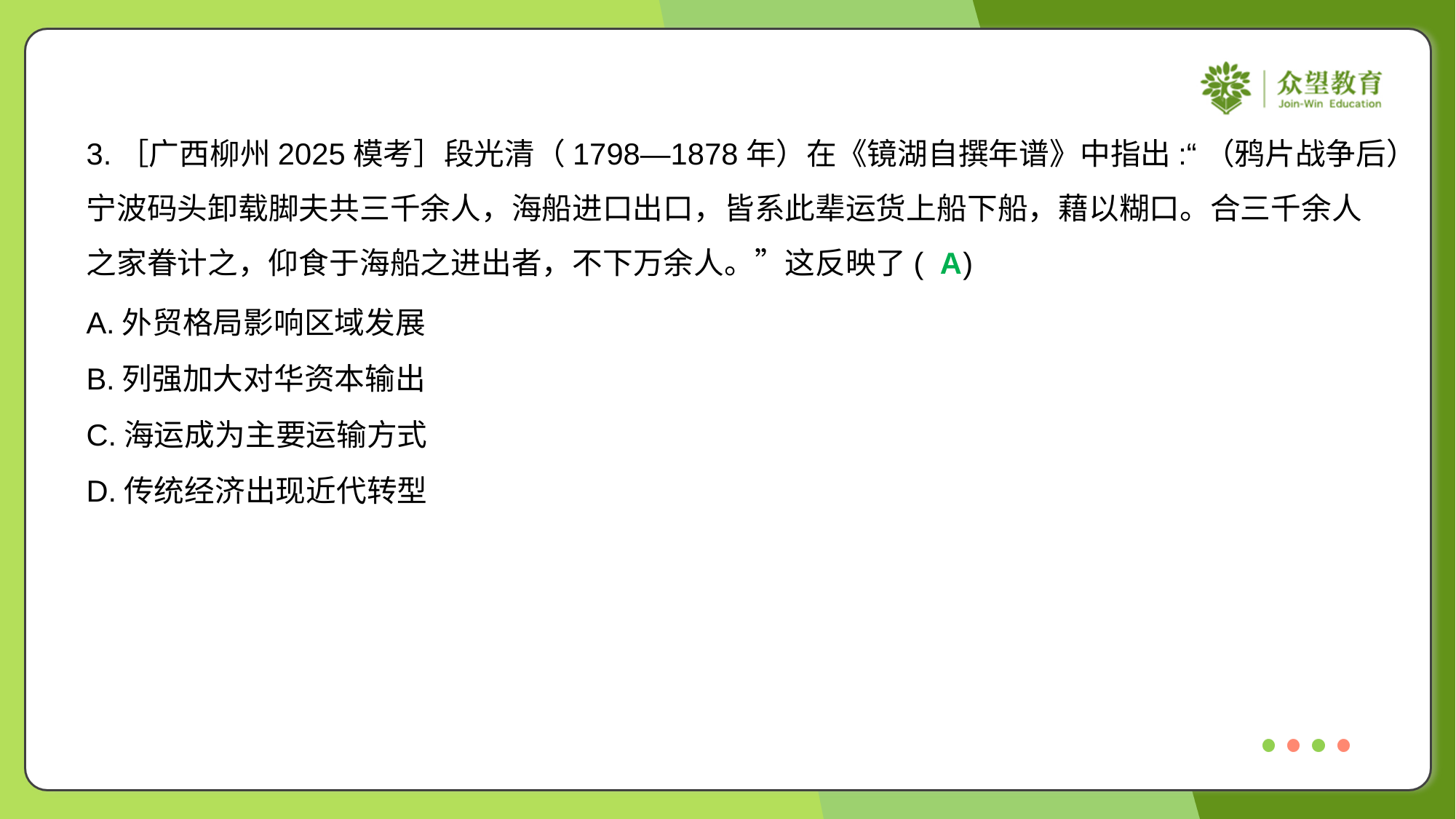

3.［广西柳州2025模考］段光清（1798—1878年）在《镜湖自撰年谱》中指出:“（鸦片战争后）
宁波码头卸载脚夫共三千余人，海船进口出口，皆系此辈运货上船下船，藉以糊口。合三千余人
之家眷计之，仰食于海船之进出者，不下万余人。”这反映了(     )
A
A.外贸格局影响区域发展
B.列强加大对华资本输出
C.海运成为主要运输方式
D.传统经济出现近代转型